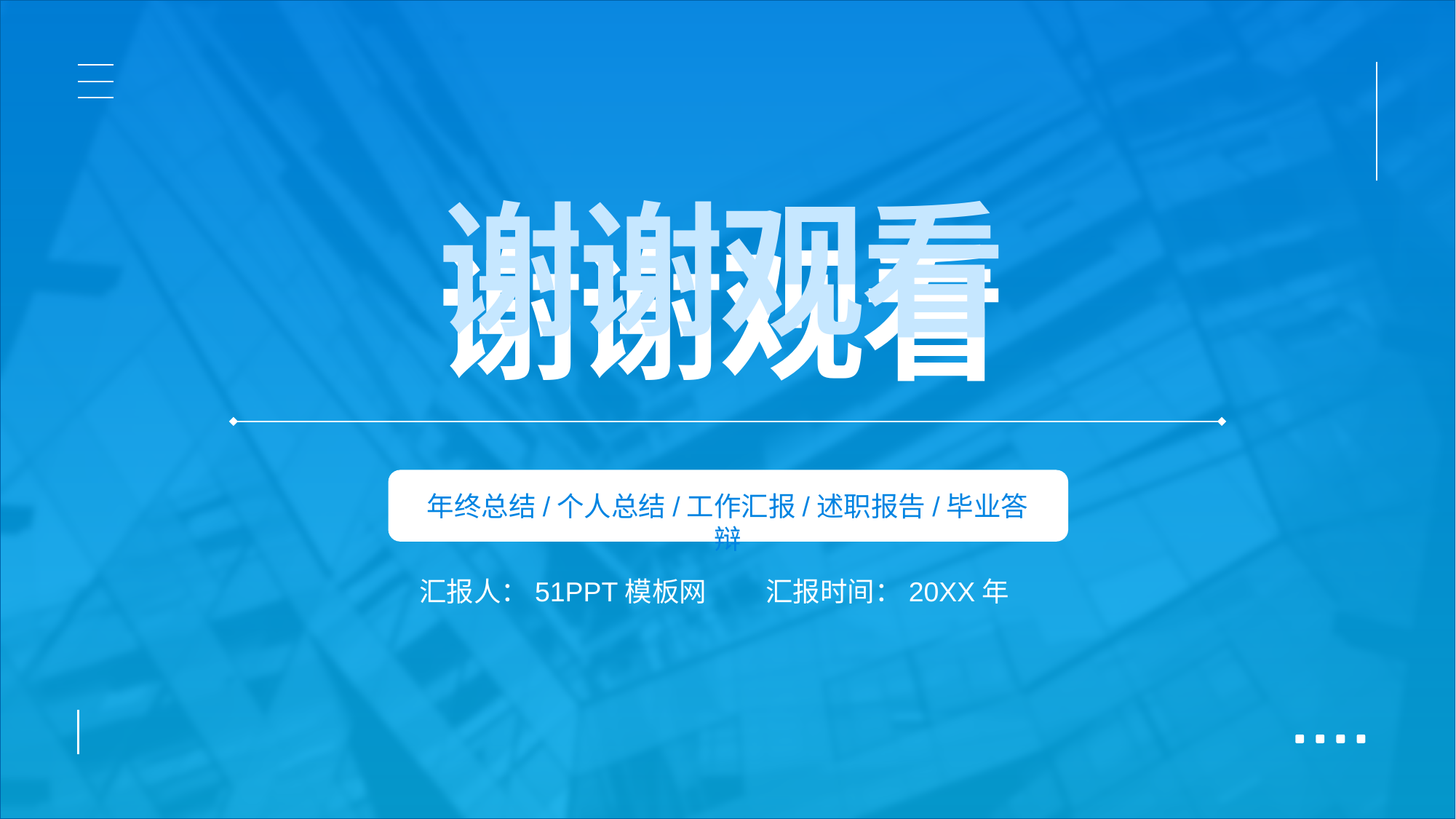

谢谢观看
谢谢观看

年终总结/个人总结/工作汇报/述职报告/毕业答辩
汇报时间：20XX年
汇报人：51PPT模板网